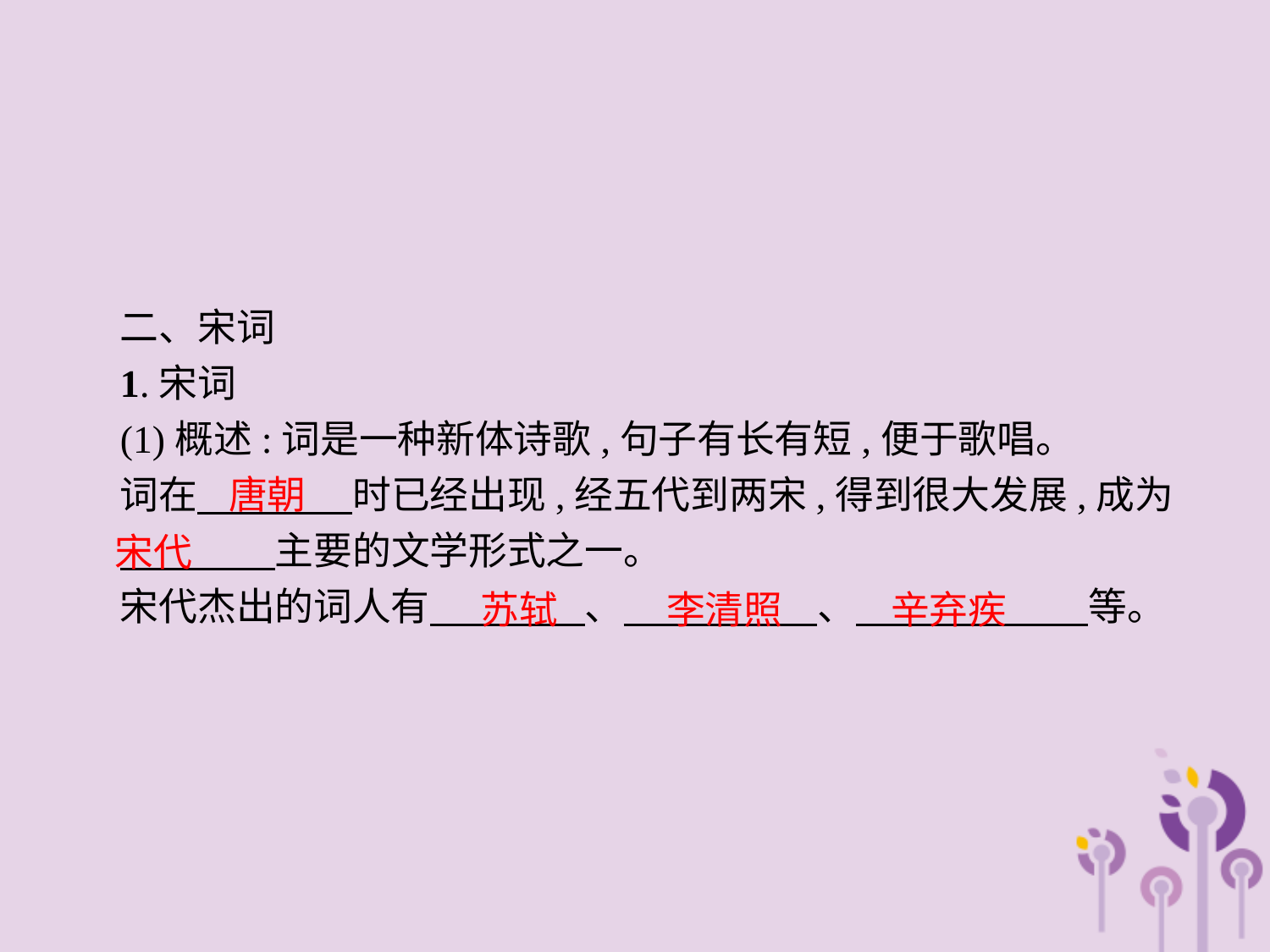

二、宋词
1.宋词
(1)概述:词是一种新体诗歌,句子有长有短,便于歌唱。
词在　　　　时已经出现,经五代到两宋,得到很大发展,成为
　　　　主要的文学形式之一。
宋代杰出的词人有　　　　、　　　　　、　　　　　　等。
唐朝
宋代
苏轼　        李清照　        辛弃疾